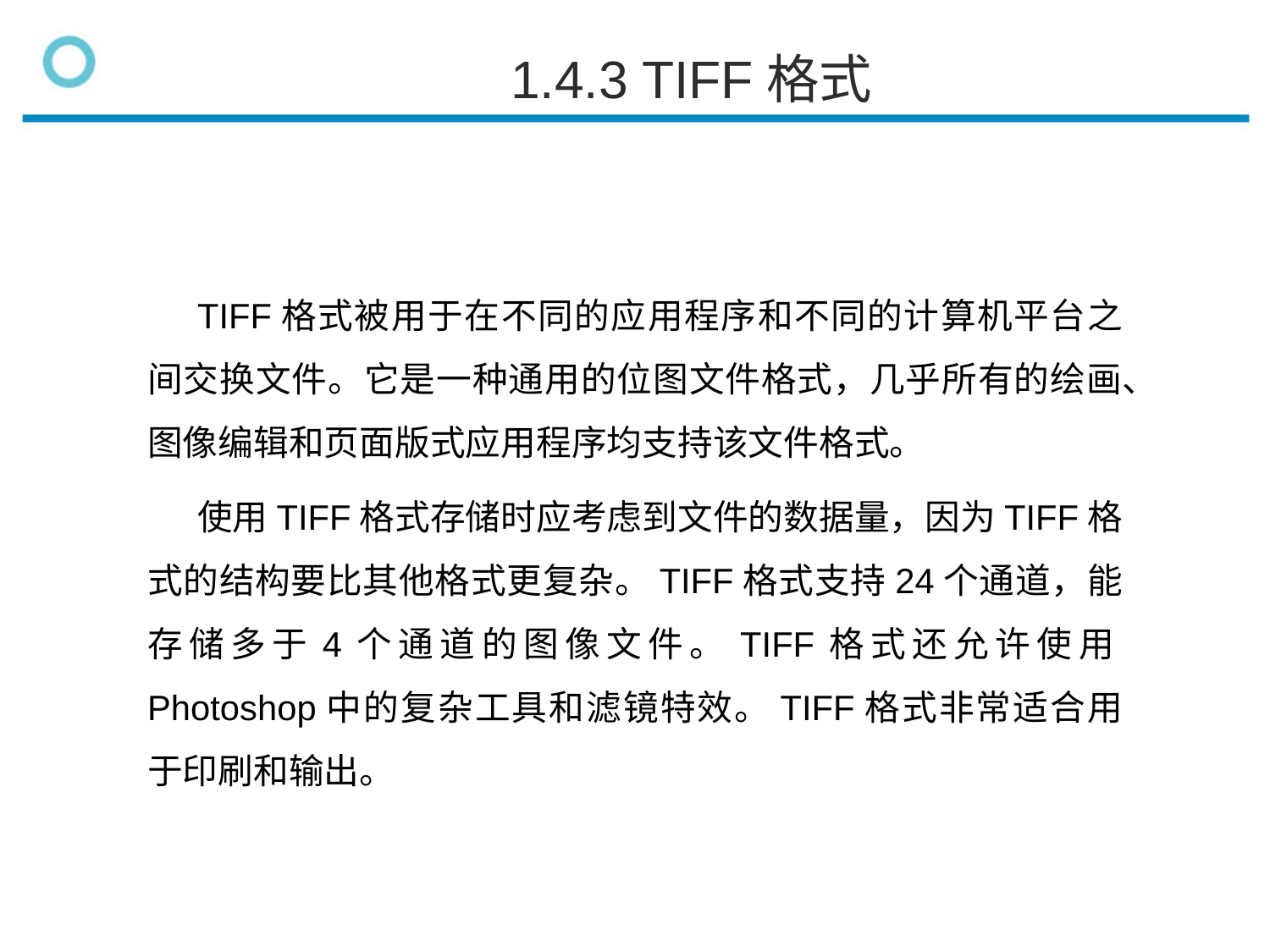

1.4.3 TIFF格式

TIFF格式被用于在不同的应用程序和不同的计算机平台之间交换文件。它是一种通用的位图文件格式，几乎所有的绘画、图像编辑和页面版式应用程序均支持该文件格式。
使用TIFF格式存储时应考虑到文件的数据量，因为TIFF格式的结构要比其他格式更复杂。TIFF格式支持24个通道，能存储多于4个通道的图像文件。TIFF格式还允许使用Photoshop中的复杂工具和滤镜特效。TIFF格式非常适合用于印刷和输出。